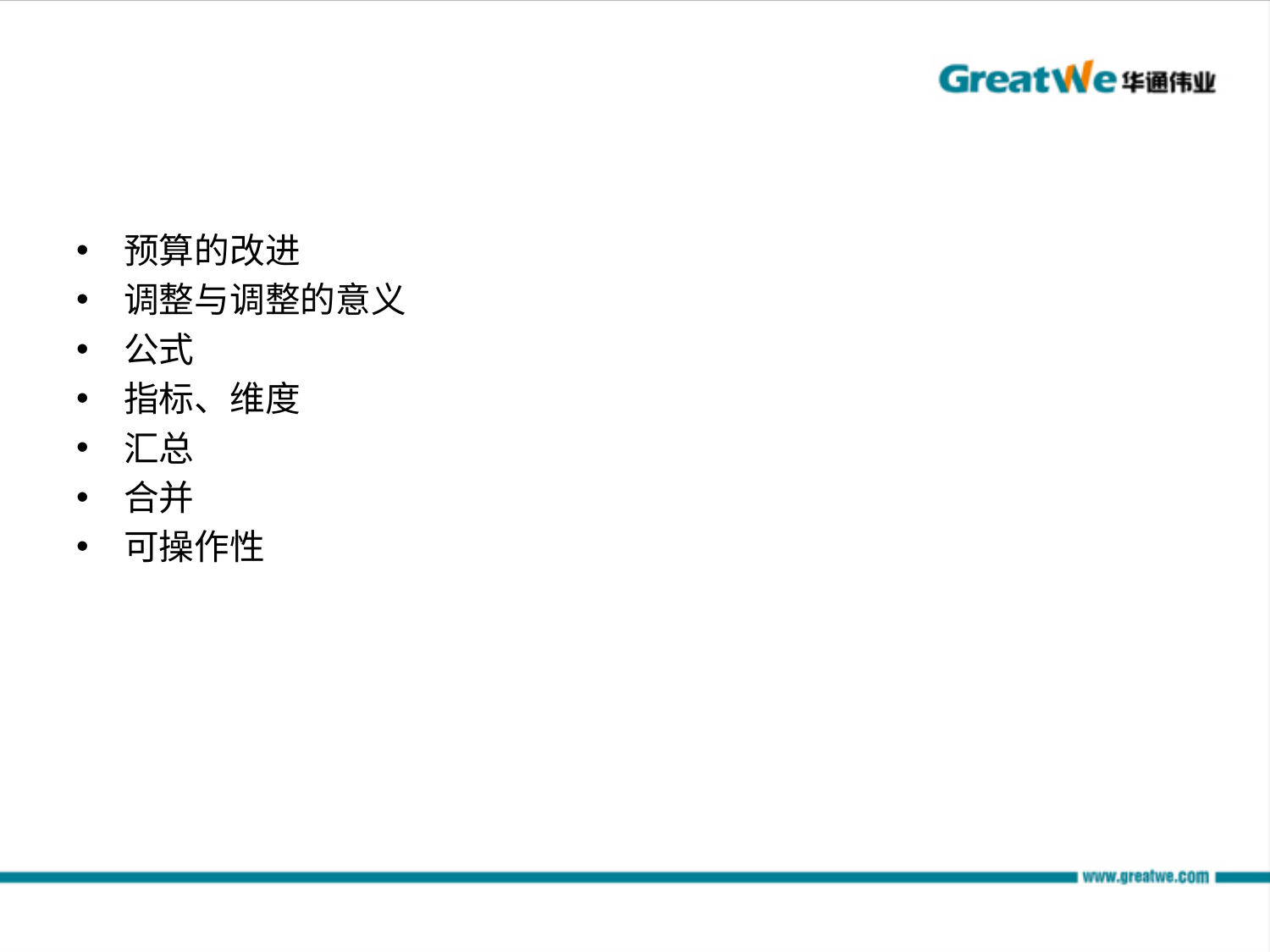

#
预算的改进
调整与调整的意义
公式
指标、维度
汇总
合并
可操作性